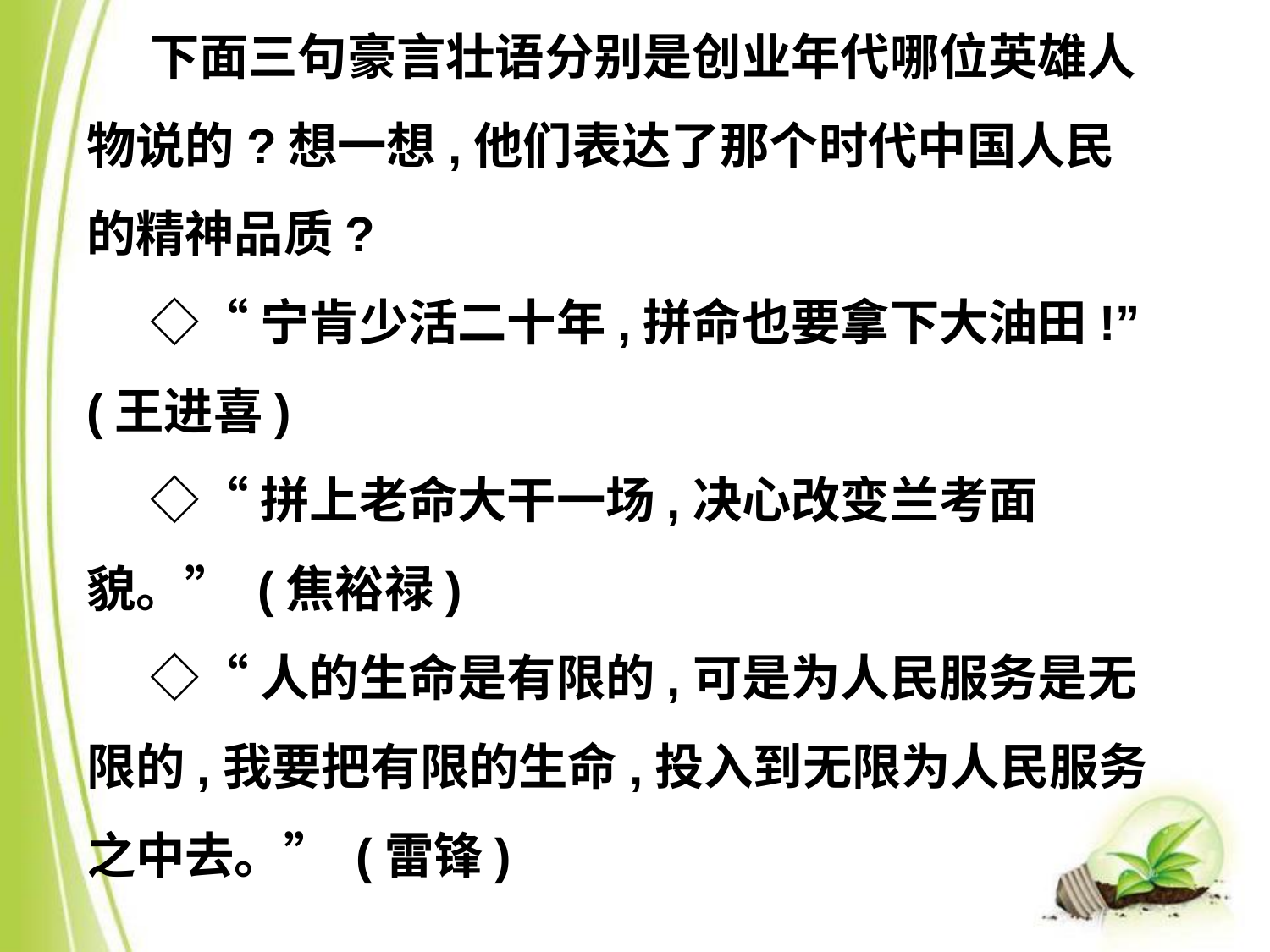

下面三句豪言壮语分别是创业年代哪位英雄人物说的?想一想,他们表达了那个时代中国人民的精神品质?
◇“宁肯少活二十年,拼命也要拿下大油田!” (王进喜)
◇“拼上老命大干一场,决心改变兰考面貌。” (焦裕禄)
◇“人的生命是有限的,可是为人民服务是无限的,我要把有限的生命,投入到无限为人民服务之中去。” (雷锋)